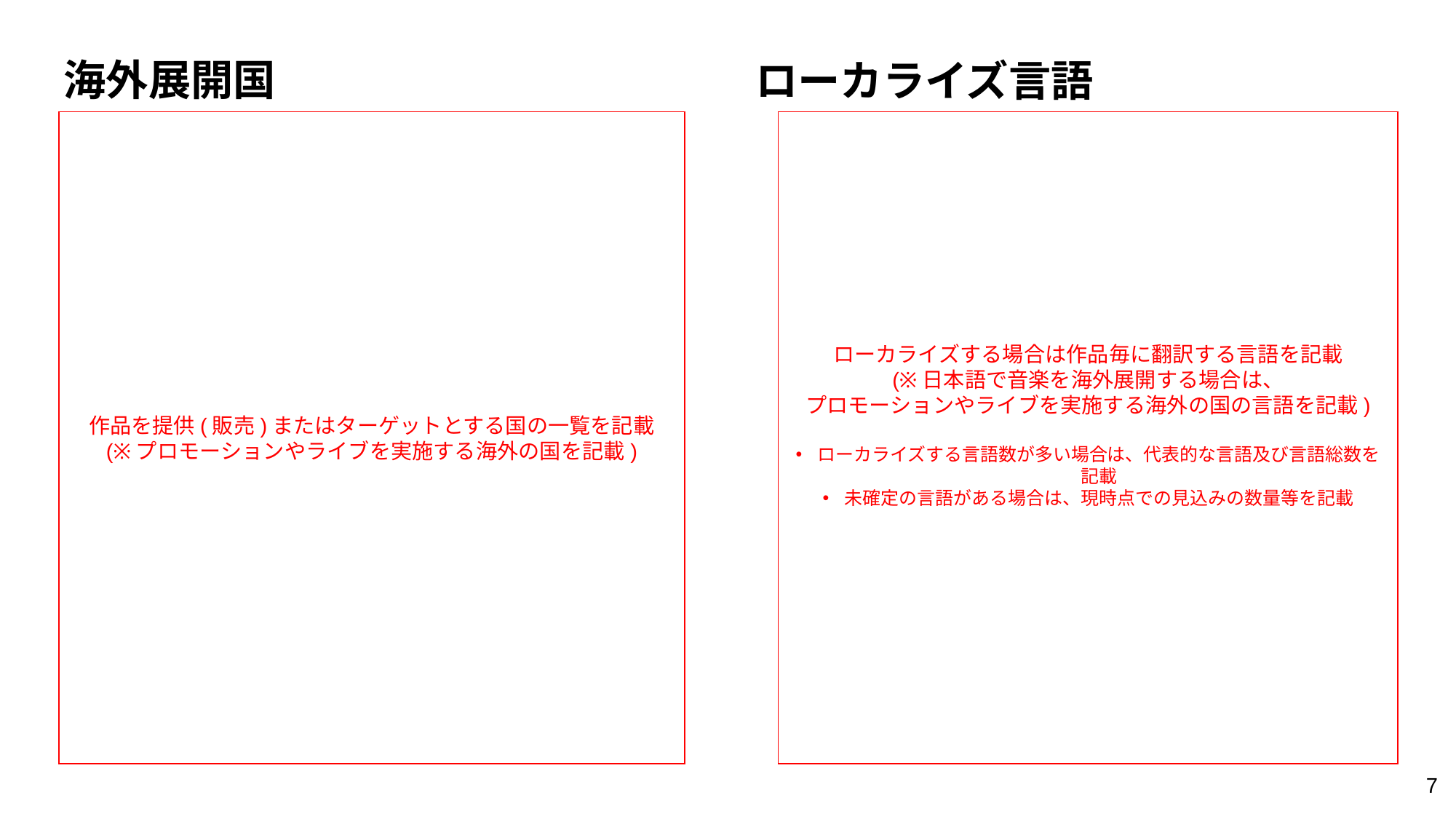

# 海外展開国
ローカライズ言語
作品を提供(販売)またはターゲットとする国の一覧を記載
(※プロモーションやライブを実施する海外の国を記載)
ローカライズする場合は作品毎に翻訳する言語を記載
(※日本語で音楽を海外展開する場合は、
プロモーションやライブを実施する海外の国の言語を記載)
ローカライズする言語数が多い場合は、代表的な言語及び言語総数を記載
未確定の言語がある場合は、現時点での見込みの数量等を記載
7